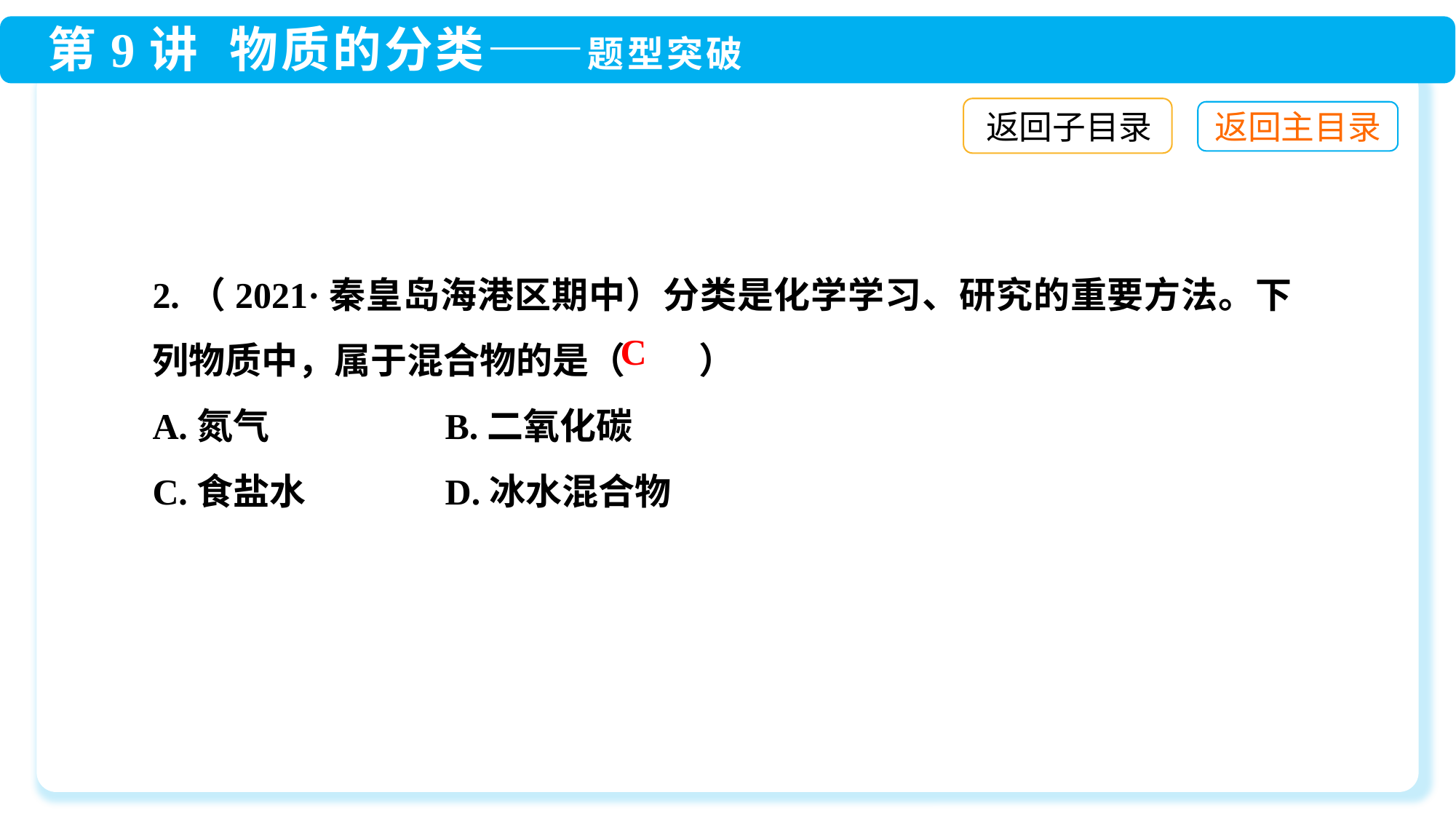

返回子目录
2.（2021·秦皇岛海港区期中）分类是化学学习、研究的重要方法。下列物质中，属于混合物的是（         ）
A.氮气 	        B.二氧化碳
C.食盐水	        D.冰水混合物
C